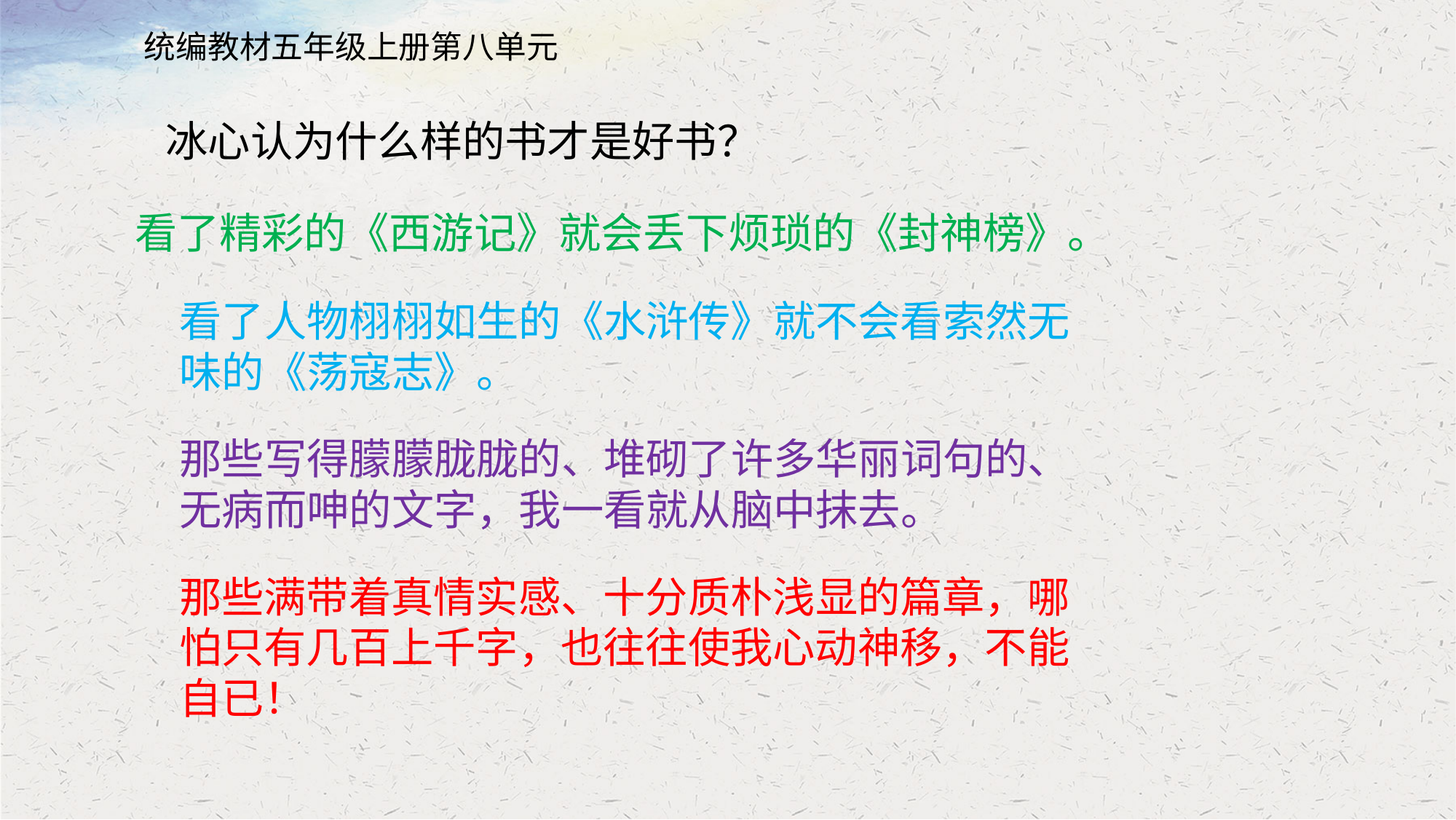

冰心认为什么样的书才是好书？
     看了精彩的《西游记》就会丢下烦琐的《封神榜》。
看了人物栩栩如生的《水浒传》就不会看索然无味的《荡寇志》。

那些写得朦朦胧胧的、堆砌了许多华丽词句的、无病而呻的文字，我一看就从脑中抹去。
那些满带着真情实感、十分质朴浅显的篇章，哪怕只有几百上千字，也往往使我心动神移，不能自已！